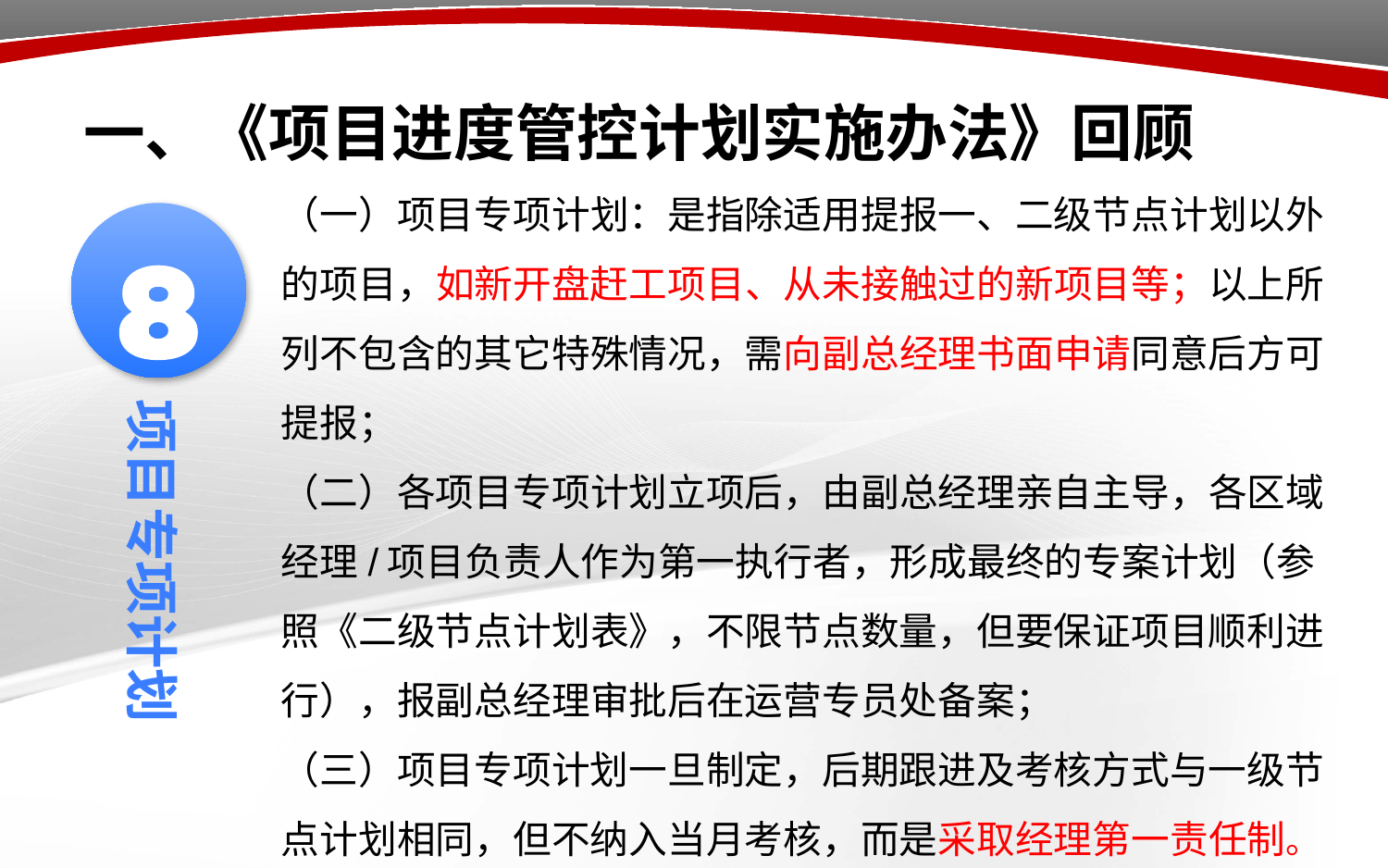

# 一、《项目进度管控计划实施办法》回顾
（一）项目专项计划：是指除适用提报一、二级节点计划以外的项目，如新开盘赶工项目、从未接触过的新项目等；以上所列不包含的其它特殊情况，需向副总经理书面申请同意后方可提报；
（二）各项目专项计划立项后，由副总经理亲自主导，各区域经理/项目负责人作为第一执行者，形成最终的专案计划（参照《二级节点计划表》，不限节点数量，但要保证项目顺利进行），报副总经理审批后在运营专员处备案；
（三）项目专项计划一旦制定，后期跟进及考核方式与一级节点计划相同，但不纳入当月考核，而是采取经理第一责任制。
8
项目专项计划